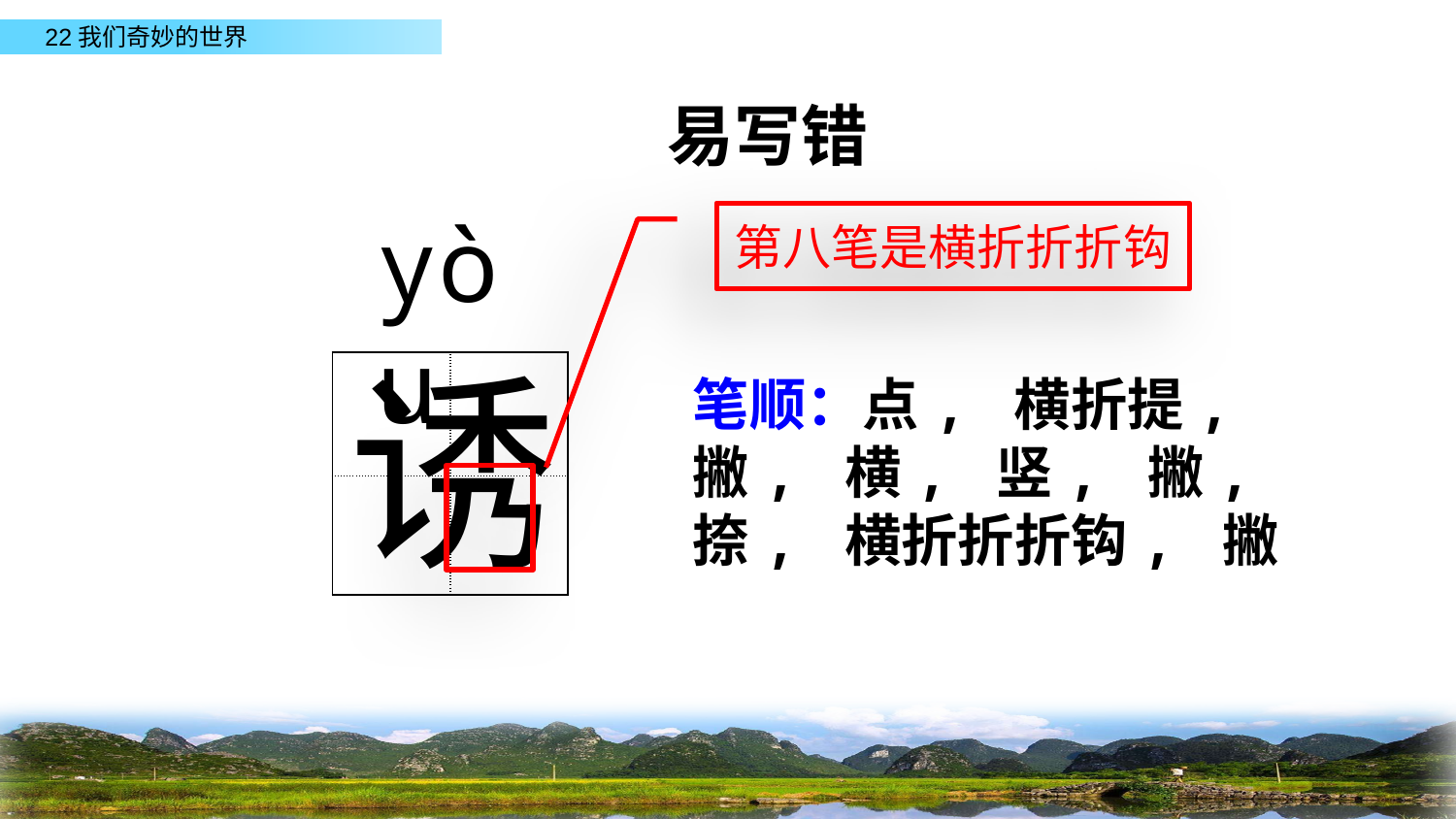

易写错
yòu
第八笔是横折折折钩
诱
|  |  |
| --- | --- |
|  |  |
笔顺：点, 横折提, 撇, 横, 竖, 撇, 捺, 横折折折钩, 撇